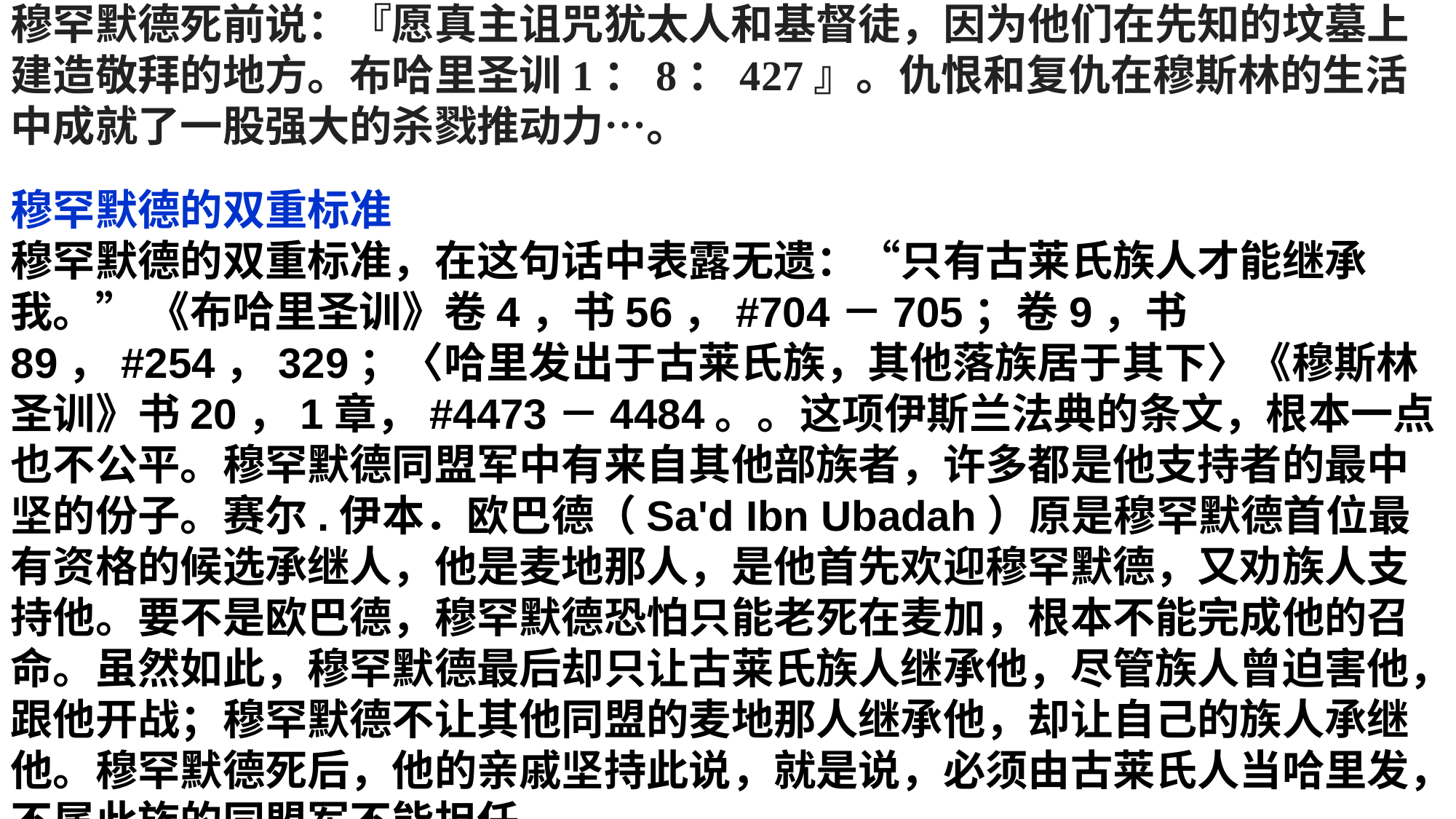

穆罕默德死前说：『愿真主诅咒犹太人和基督徒，因为他们在先知的坟墓上建造敬拜的地方。布哈里圣训1：8：427』。仇恨和复仇在穆斯林的生活中成就了一股强大的杀戮推动力…。

穆罕默德的双重标准
穆罕默德的双重标准，在这句话中表露无遗：“只有古莱氏族人才能继承我。” 《布哈里圣训》卷4，书56，#704－705；卷9，书89，#254，329；〈哈里发出于古莱氏族，其他落族居于其下〉《穆斯林圣训》书20，1章，#4473－4484。。这项伊斯兰法典的条文，根本一点也不公平。穆罕默德同盟军中有来自其他部族者，许多都是他支持者的最中坚的份子。赛尔.伊本．欧巴德（Sa'd Ibn Ubadah）原是穆罕默德首位最有资格的候选承继人，他是麦地那人，是他首先欢迎穆罕默德，又劝族人支持他。要不是欧巴德，穆罕默德恐怕只能老死在麦加，根本不能完成他的召命。虽然如此，穆罕默德最后却只让古莱氏族人继承他，尽管族人曾迫害他，跟他开战；穆罕默德不让其他同盟的麦地那人继承他，却让自己的族人承继他。穆罕默德死后，他的亲戚坚持此说，就是说，必须由古莱氏人当哈里发，不属此族的同盟军不能担任。